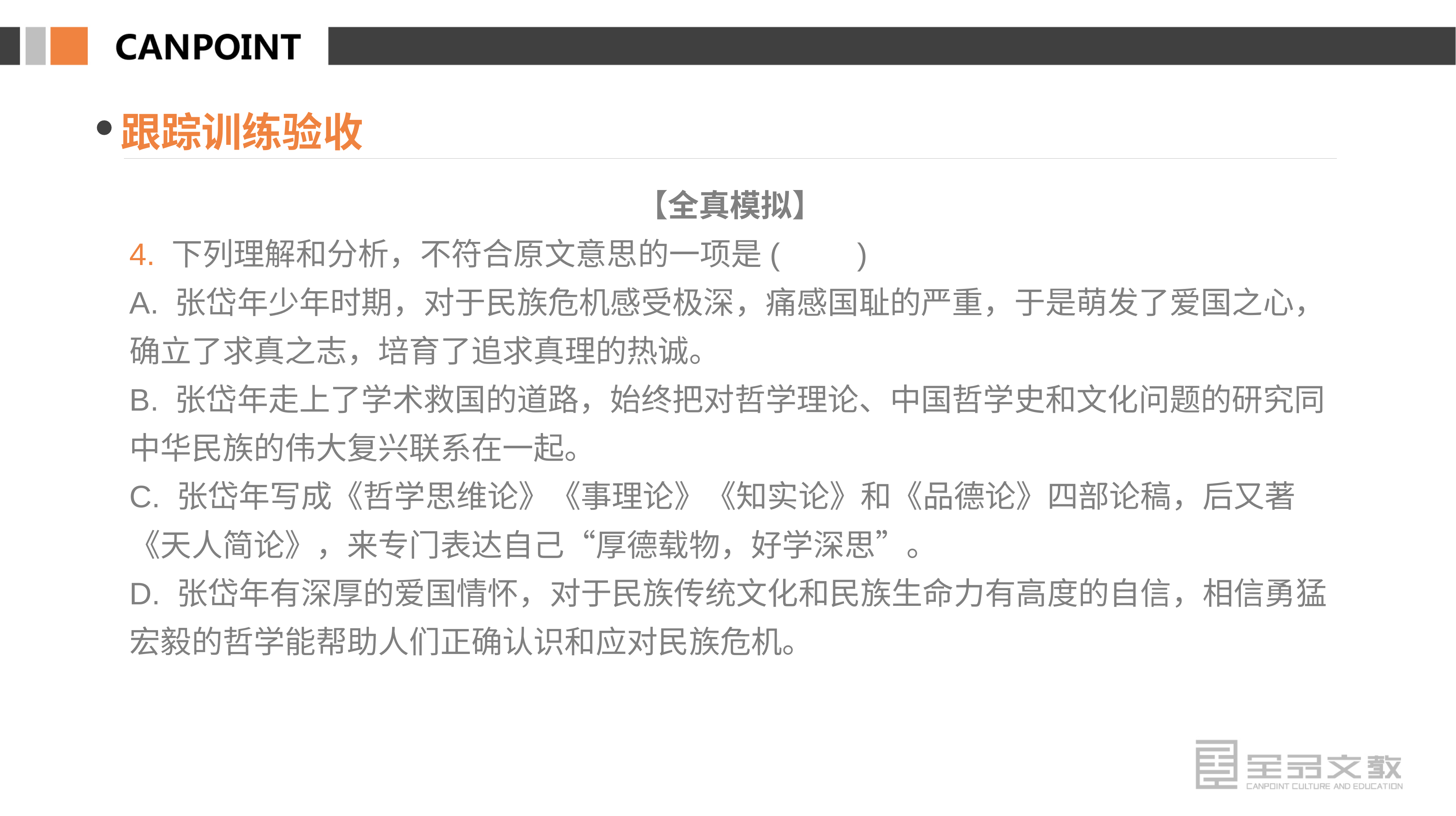

跟踪训练验收

【全真模拟】
4. 下列理解和分析，不符合原文意思的一项是(　　)
A. 张岱年少年时期，对于民族危机感受极深，痛感国耻的严重，于是萌发了爱国之心，确立了求真之志，培育了追求真理的热诚。
B. 张岱年走上了学术救国的道路，始终把对哲学理论、中国哲学史和文化问题的研究同中华民族的伟大复兴联系在一起。
C. 张岱年写成《哲学思维论》《事理论》《知实论》和《品德论》四部论稿，后又著《天人简论》，来专门表达自己“厚德载物，好学深思”。
D. 张岱年有深厚的爱国情怀，对于民族传统文化和民族生命力有高度的自信，相信勇猛宏毅的哲学能帮助人们正确认识和应对民族危机。